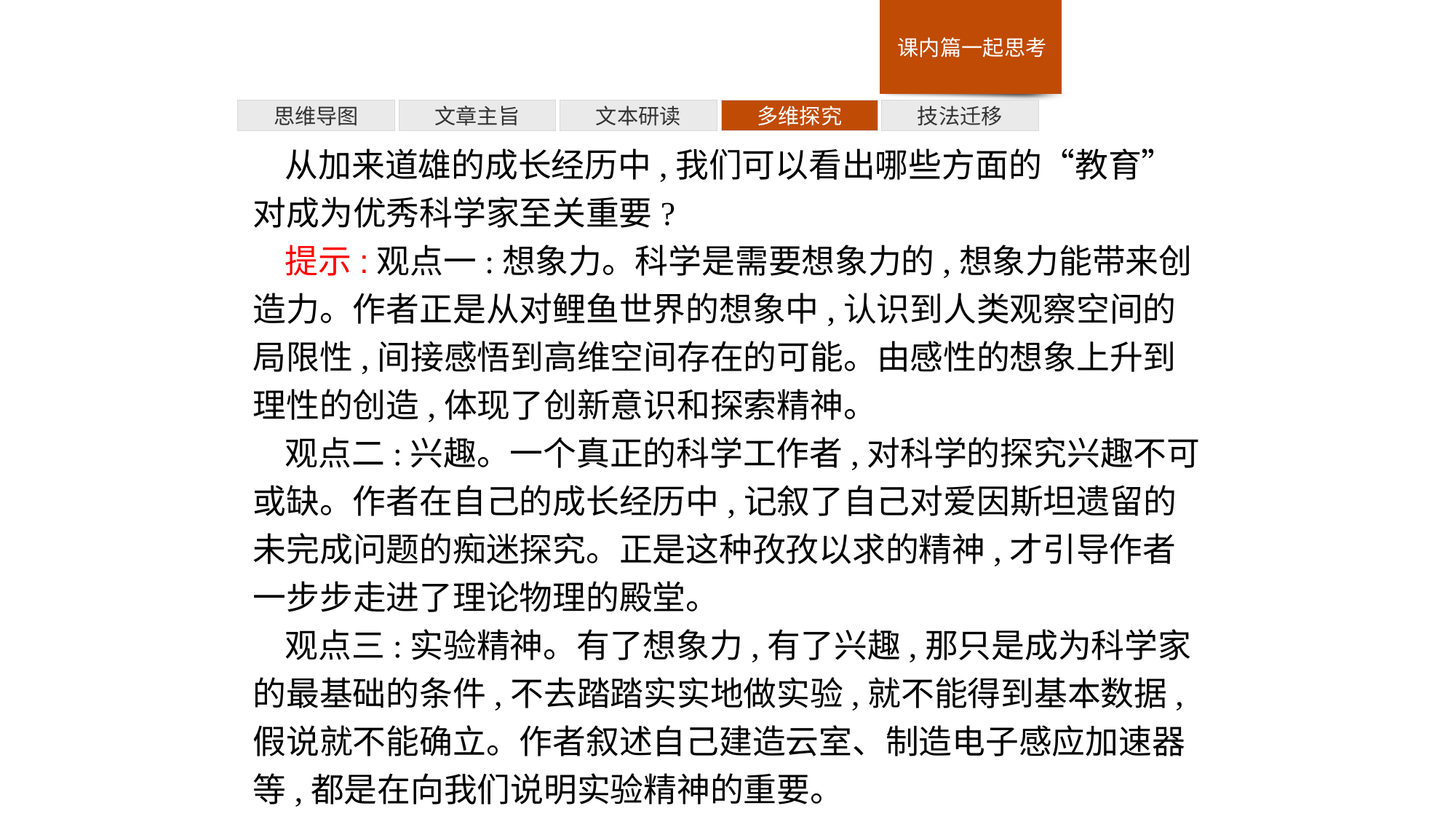

多维探究
思维导图
文章主旨
文本研读
技法迁移
从加来道雄的成长经历中,我们可以看出哪些方面的“教育”对成为优秀科学家至关重要?
提示:观点一:想象力。科学是需要想象力的,想象力能带来创造力。作者正是从对鲤鱼世界的想象中,认识到人类观察空间的局限性,间接感悟到高维空间存在的可能。由感性的想象上升到理性的创造,体现了创新意识和探索精神。
观点二:兴趣。一个真正的科学工作者,对科学的探究兴趣不可或缺。作者在自己的成长经历中,记叙了自己对爱因斯坦遗留的未完成问题的痴迷探究。正是这种孜孜以求的精神,才引导作者一步步走进了理论物理的殿堂。
观点三:实验精神。有了想象力,有了兴趣,那只是成为科学家的最基础的条件,不去踏踏实实地做实验,就不能得到基本数据,假说就不能确立。作者叙述自己建造云室、制造电子感应加速器等,都是在向我们说明实验精神的重要。